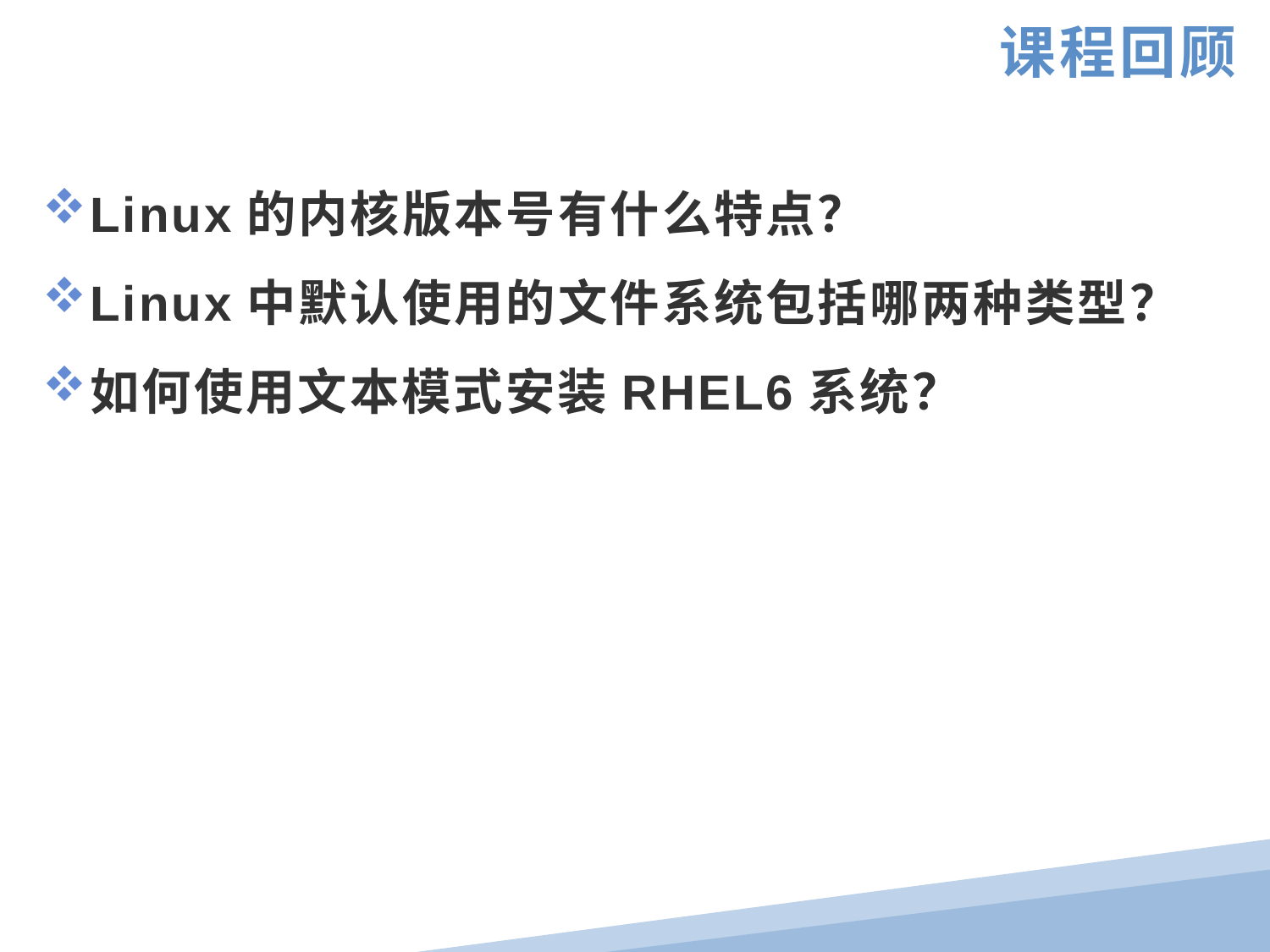

课程回顾
Linux的内核版本号有什么特点？
Linux中默认使用的文件系统包括哪两种类型？
如何使用文本模式安装RHEL6系统？